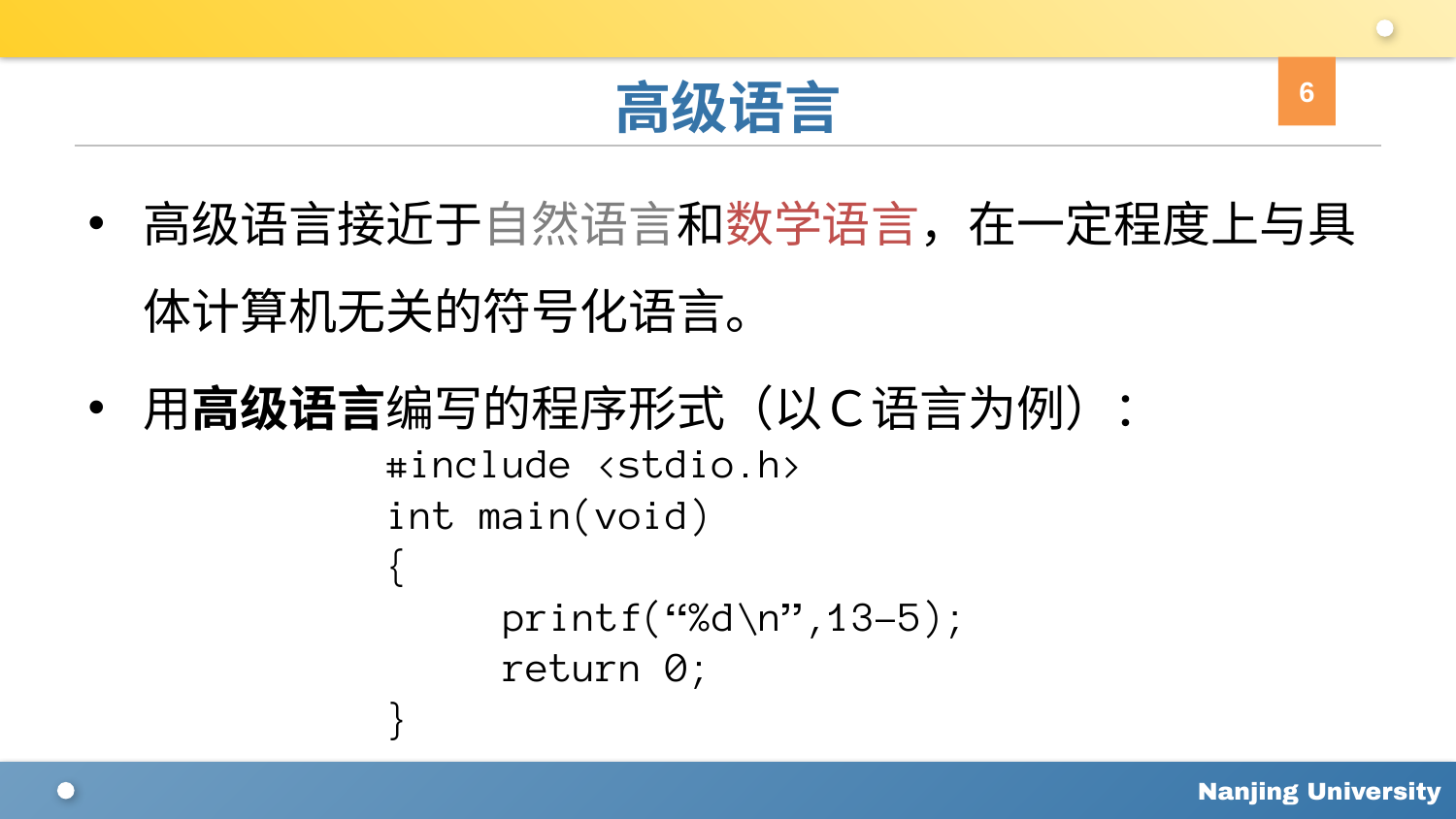

6
# 高级语言
高级语言接近于自然语言和数学语言，在一定程度上与具体计算机无关的符号化语言。
用高级语言编写的程序形式（以Ｃ语言为例）：
#include <stdio.h>
int main(void)
{
     printf(“%d\n”,13-5);
     return 0;
}